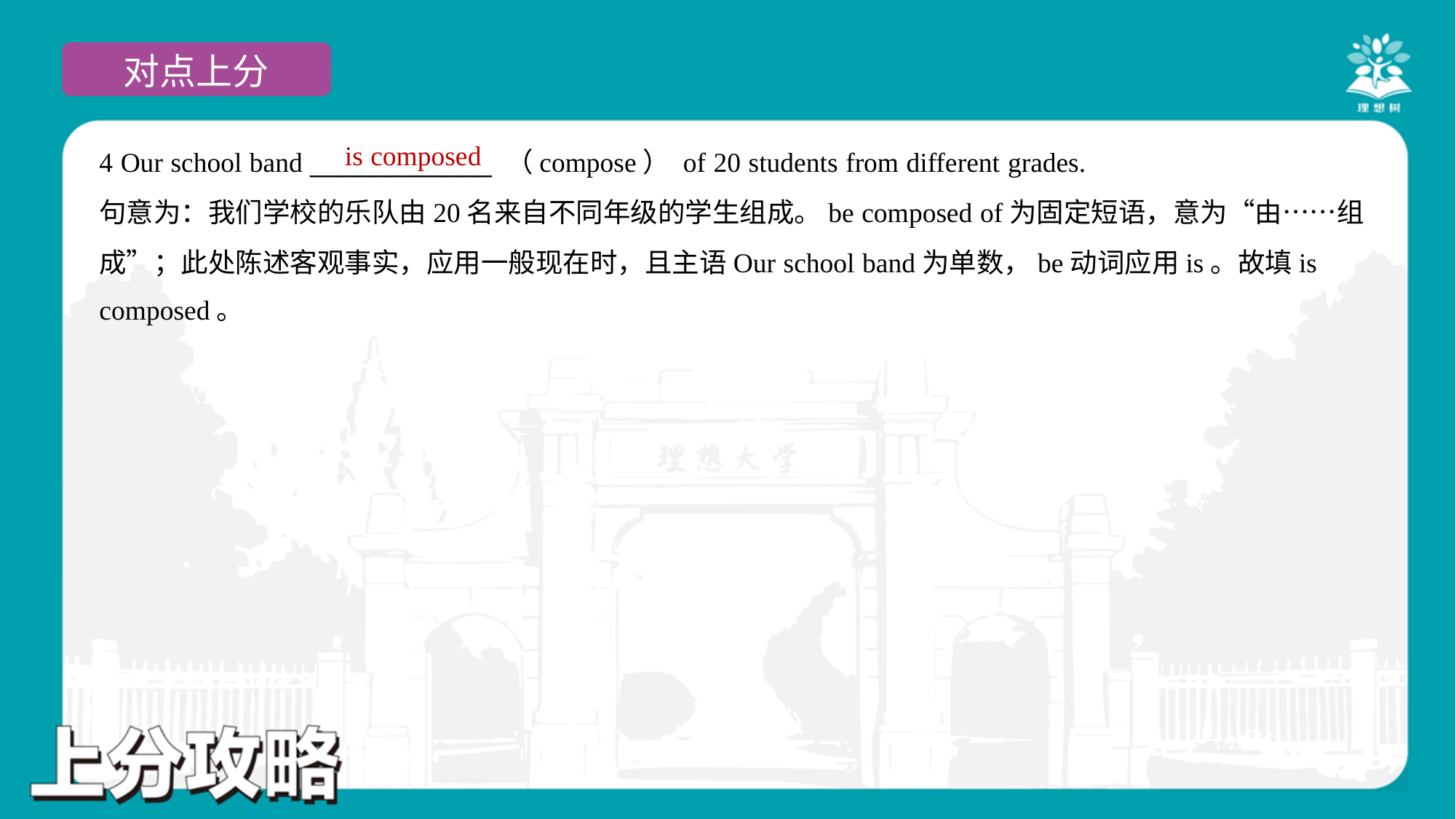

is composed
4 Our school band ____________ （compose） of 20 students from different grades.
句意为：我们学校的乐队由20名来自不同年级的学生组成。be composed of为固定短语，意为“由……组
成”；此处陈述客观事实，应用一般现在时，且主语Our school band为单数，be动词应用is。故填is
composed。